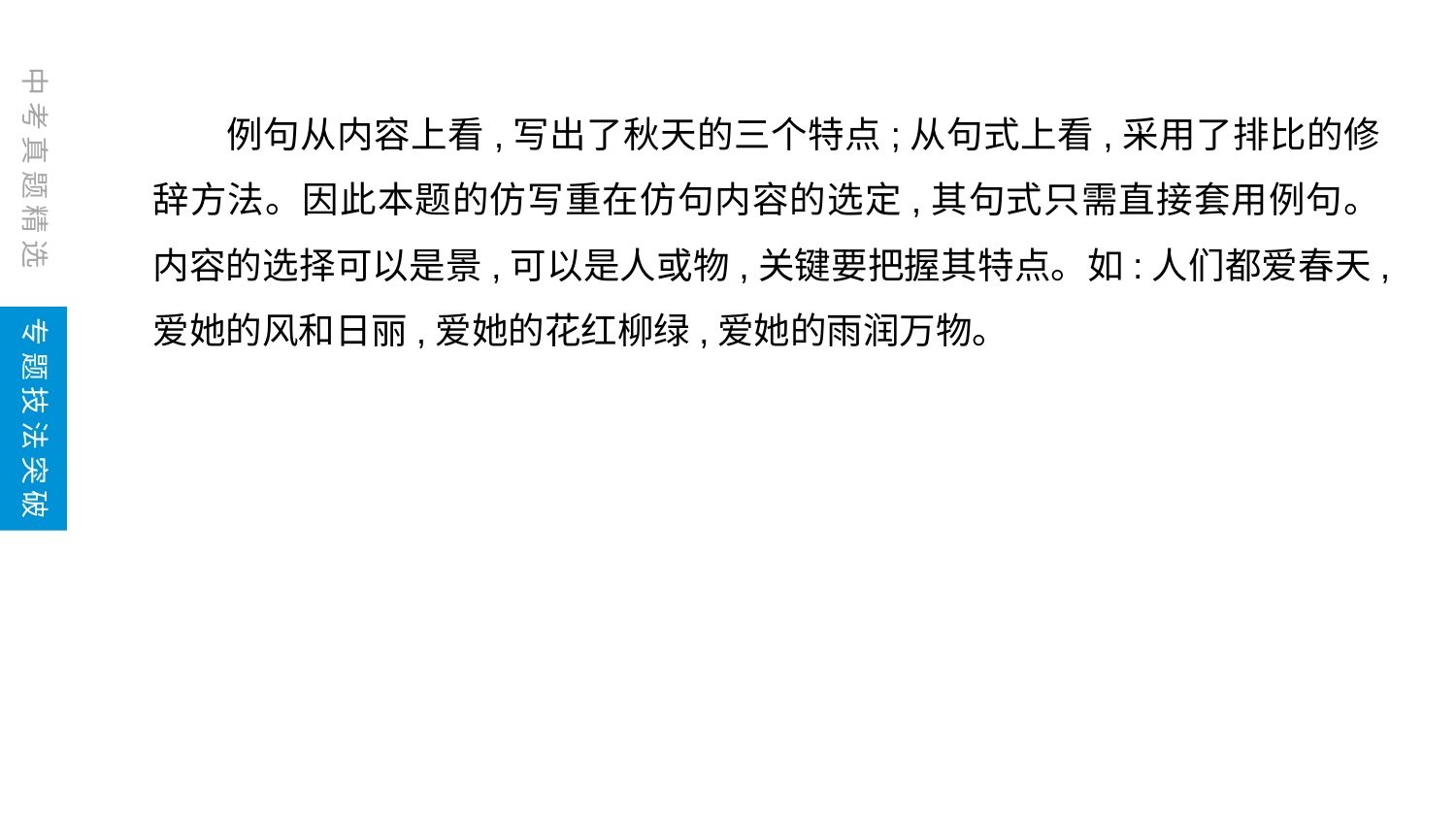

中考真题精选
　　例句从内容上看,写出了秋天的三个特点;从句式上看,采用了排比的修辞方法。因此本题的仿写重在仿句内容的选定,其句式只需直接套用例句。内容的选择可以是景,可以是人或物,关键要把握其特点。如:人们都爱春天,爱她的风和日丽,爱她的花红柳绿,爱她的雨润万物。

专题技法突破